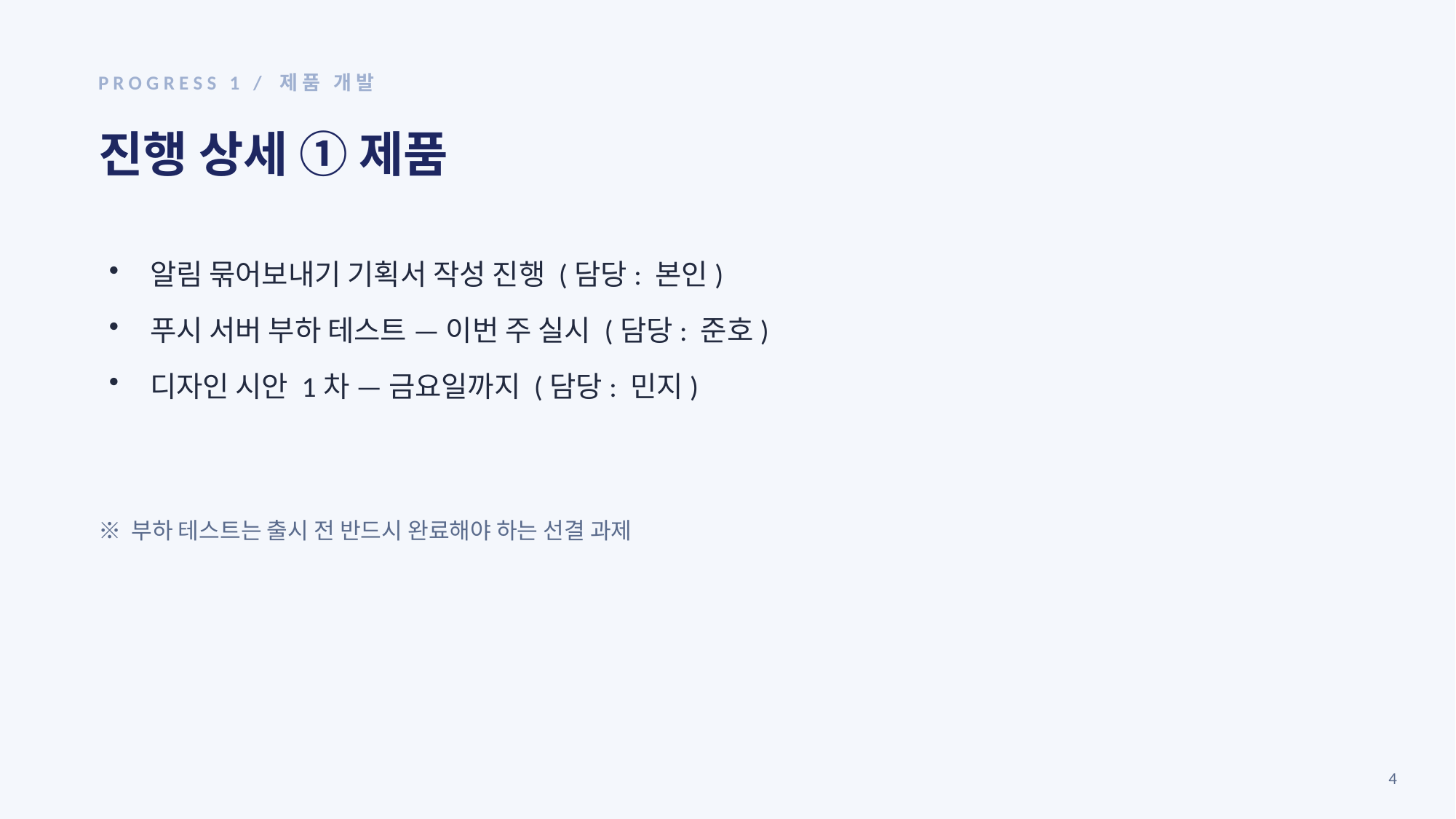

PROGRESS 1 / 제품 개발
진행 상세 ① 제품
알림 묶어보내기 기획서 작성 진행 (담당: 본인)
푸시 서버 부하 테스트 — 이번 주 실시 (담당: 준호)
디자인 시안 1차 — 금요일까지 (담당: 민지)
※ 부하 테스트는 출시 전 반드시 완료해야 하는 선결 과제
4